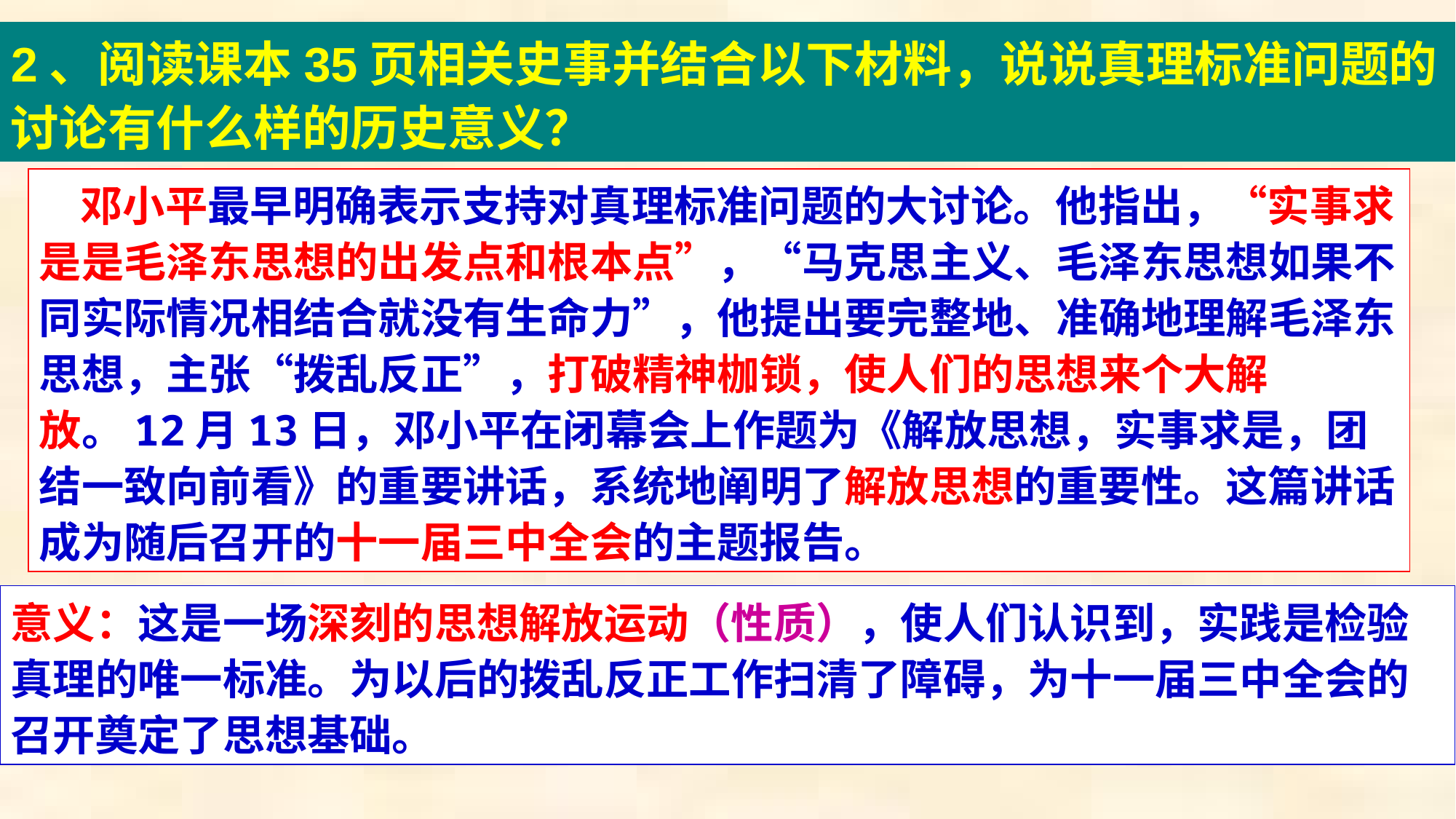

2、阅读课本35页相关史事并结合以下材料，说说真理标准问题的讨论有什么样的历史意义？
    邓小平最早明确表示支持对真理标准问题的大讨论。他指出，“实事求是是毛泽东思想的出发点和根本点”，“马克思主义、毛泽东思想如果不同实际情况相结合就没有生命力”，他提出要完整地、准确地理解毛泽东思想，主张“拨乱反正”，打破精神枷锁，使人们的思想来个大解放。12月13日，邓小平在闭幕会上作题为《解放思想，实事求是，团结一致向前看》的重要讲话，系统地阐明了解放思想的重要性。这篇讲话成为随后召开的十一届三中全会的主题报告。
意义：这是一场深刻的思想解放运动（性质），使人们认识到，实践是检验真理的唯一标准。为以后的拨乱反正工作扫清了障碍，为十一届三中全会的召开奠定了思想基础。